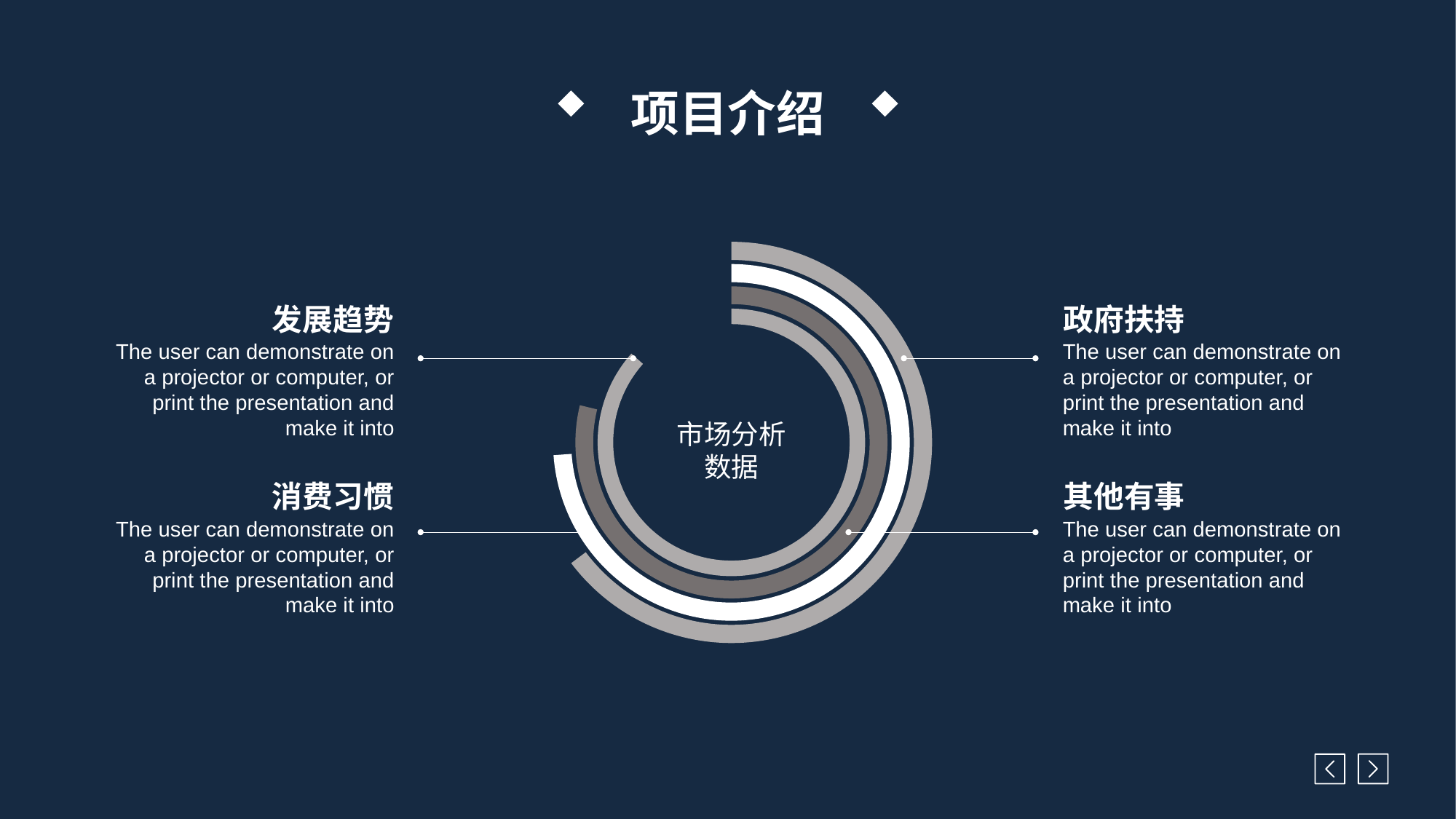

项目介绍

发展趋势
The user can demonstrate on a projector or computer, or print the presentation and make it into
政府扶持
The user can demonstrate on a projector or computer, or print the presentation and make it into

市场分析
数据
消费习惯
The user can demonstrate on a projector or computer, or print the presentation and make it into
其他有事
The user can demonstrate on a projector or computer, or print the presentation and make it into